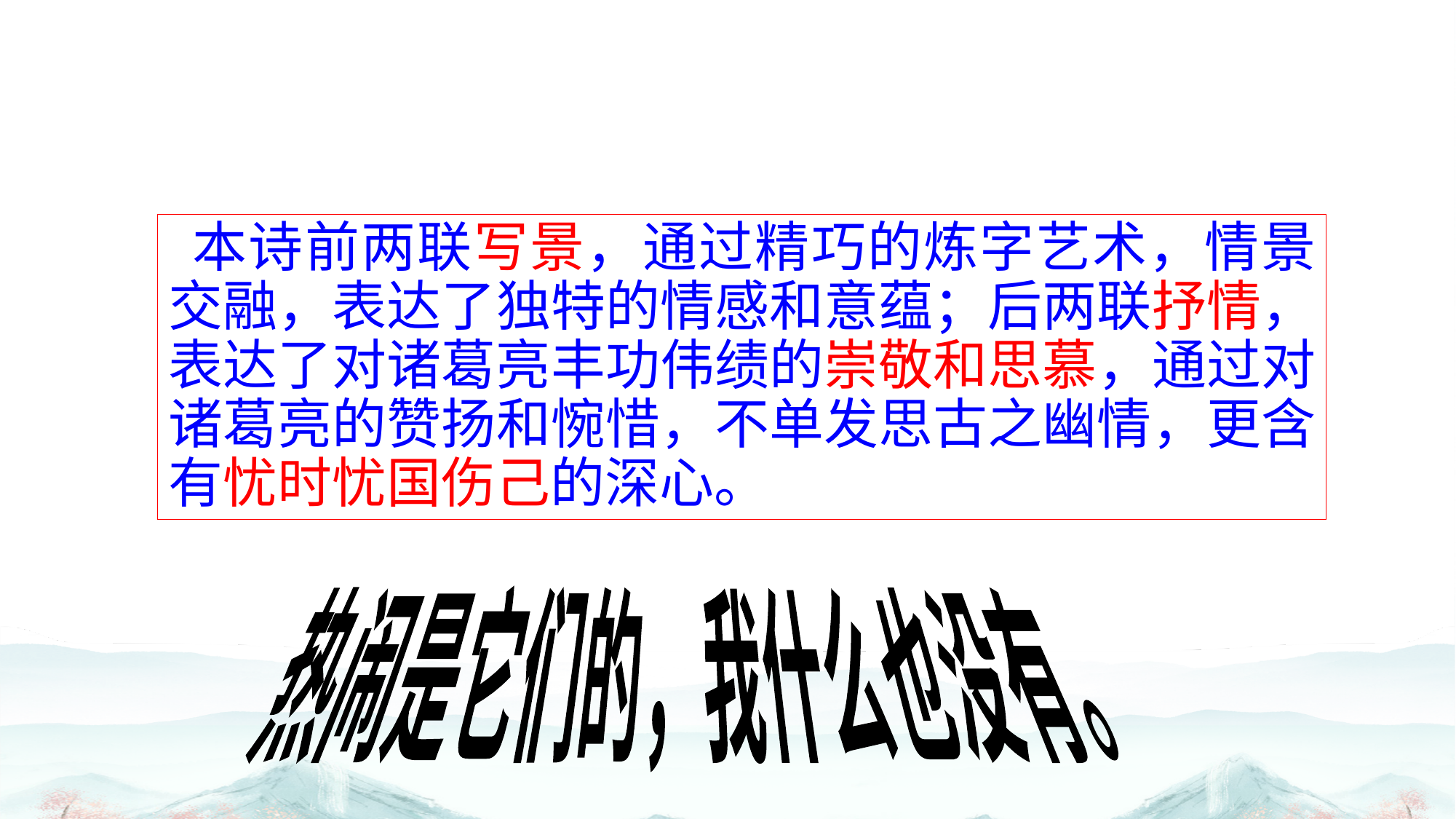

本诗前两联写景，通过精巧的炼字艺术，情景交融，表达了独特的情感和意蕴；后两联抒情，表达了对诸葛亮丰功伟绩的崇敬和思慕，通过对诸葛亮的赞扬和惋惜，不单发思古之幽情，更含有忧时忧国伤己的深心。
热闹是它们的，我什么也没有。